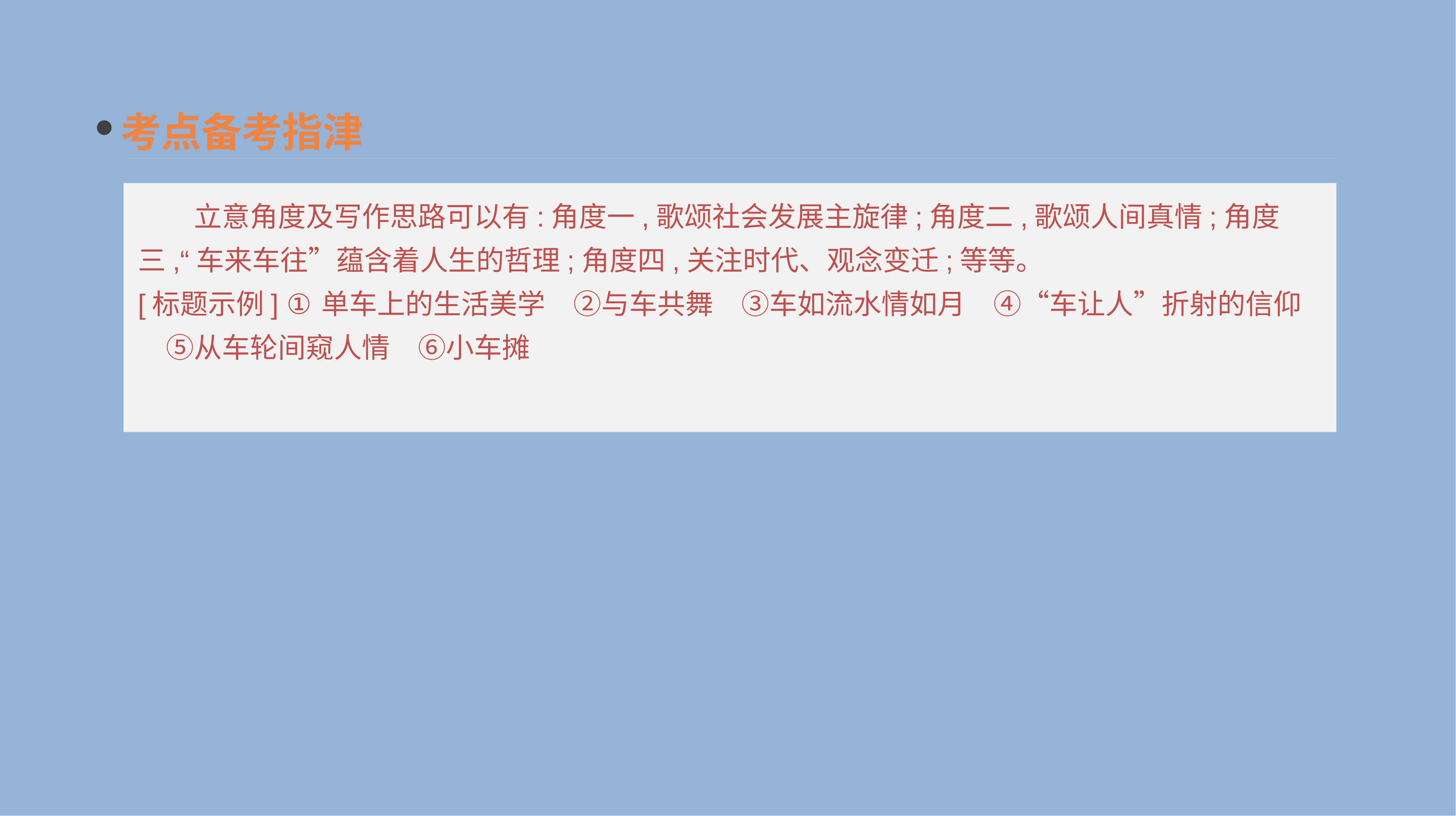

考点备考指津

　　立意角度及写作思路可以有:角度一,歌颂社会发展主旋律;角度二,歌颂人间真情;角度三,“车来车往”蕴含着人生的哲理;角度四,关注时代、观念变迁;等等。
[标题示例] ①单车上的生活美学　②与车共舞　③车如流水情如月　④“车让人”折射的信仰　⑤从车轮间窥人情　⑥小车摊